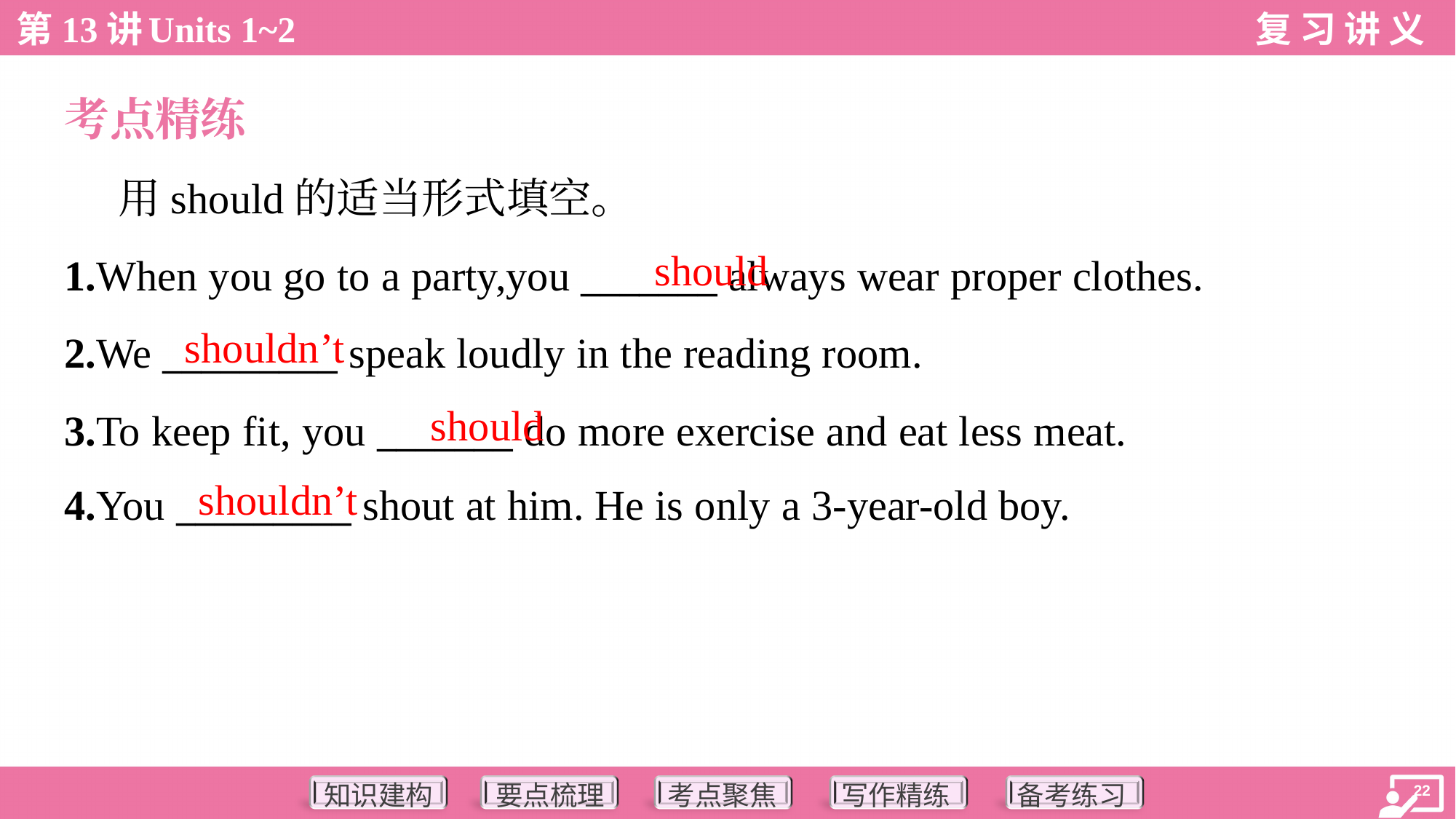

考点精练
    用should的适当形式填空。
1.When you go to a party,you _______ always wear proper clothes.
2.We _________ speak loudly in the reading room.
3.To keep fit, you _______ do more exercise and eat less meat.
4.You _________ shout at him. He is only a 3-year-old boy.
should
shouldn’t
should
shouldn’t